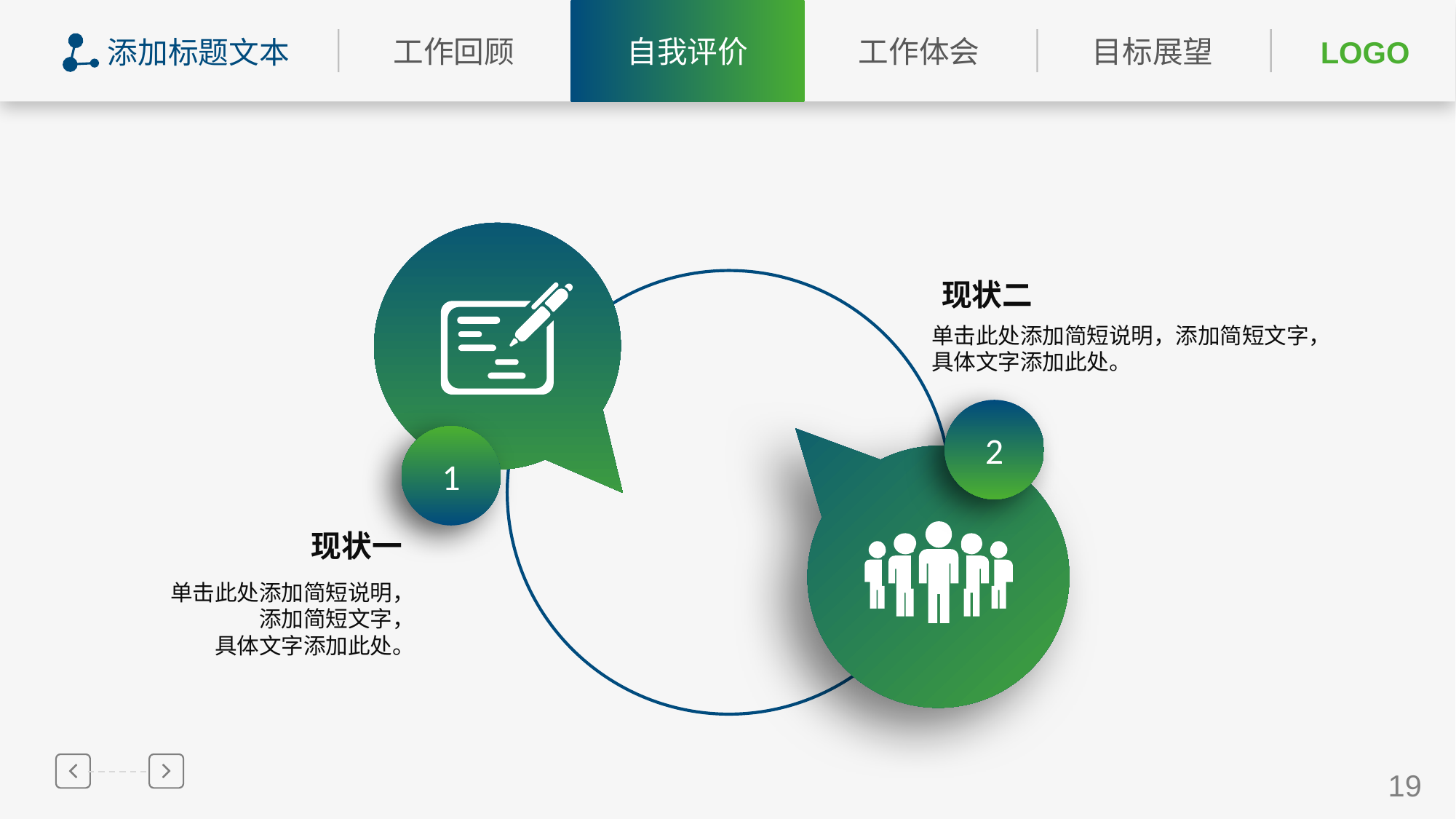

添加标题文本

现状二

单击此处添加简短说明，添加简短文字，
具体文字添加此处。

2
1
现状一

单击此处添加简短说明，添加简短文字，
具体文字添加此处。